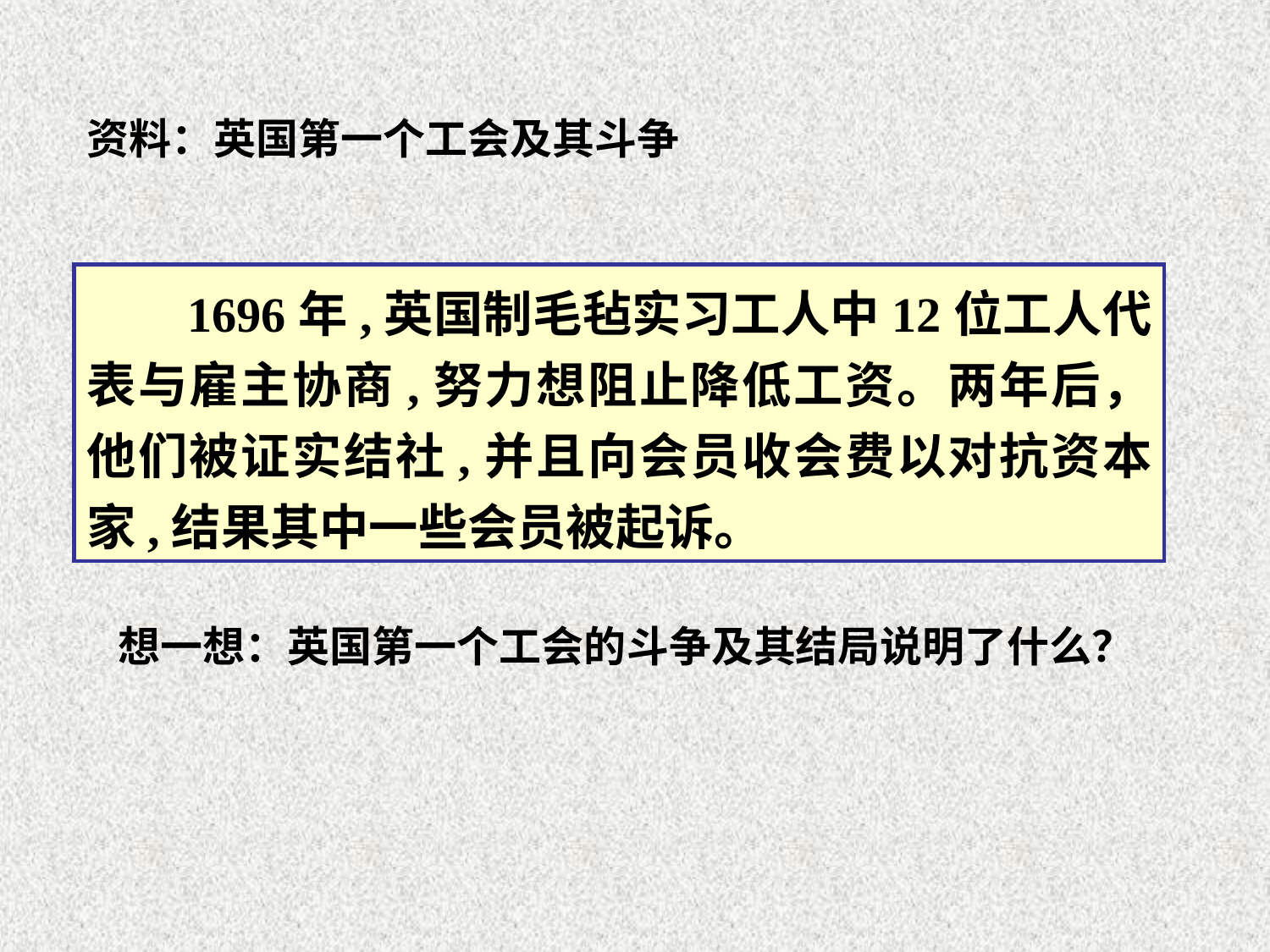

资料：英国第一个工会及其斗争
        1696年,英国制毛毡实习工人中12位工人代表与雇主协商,努力想阻止降低工资。两年后，他们被证实结社,并且向会员收会费以对抗资本家,结果其中一些会员被起诉。
想一想：英国第一个工会的斗争及其结局说明了什么？